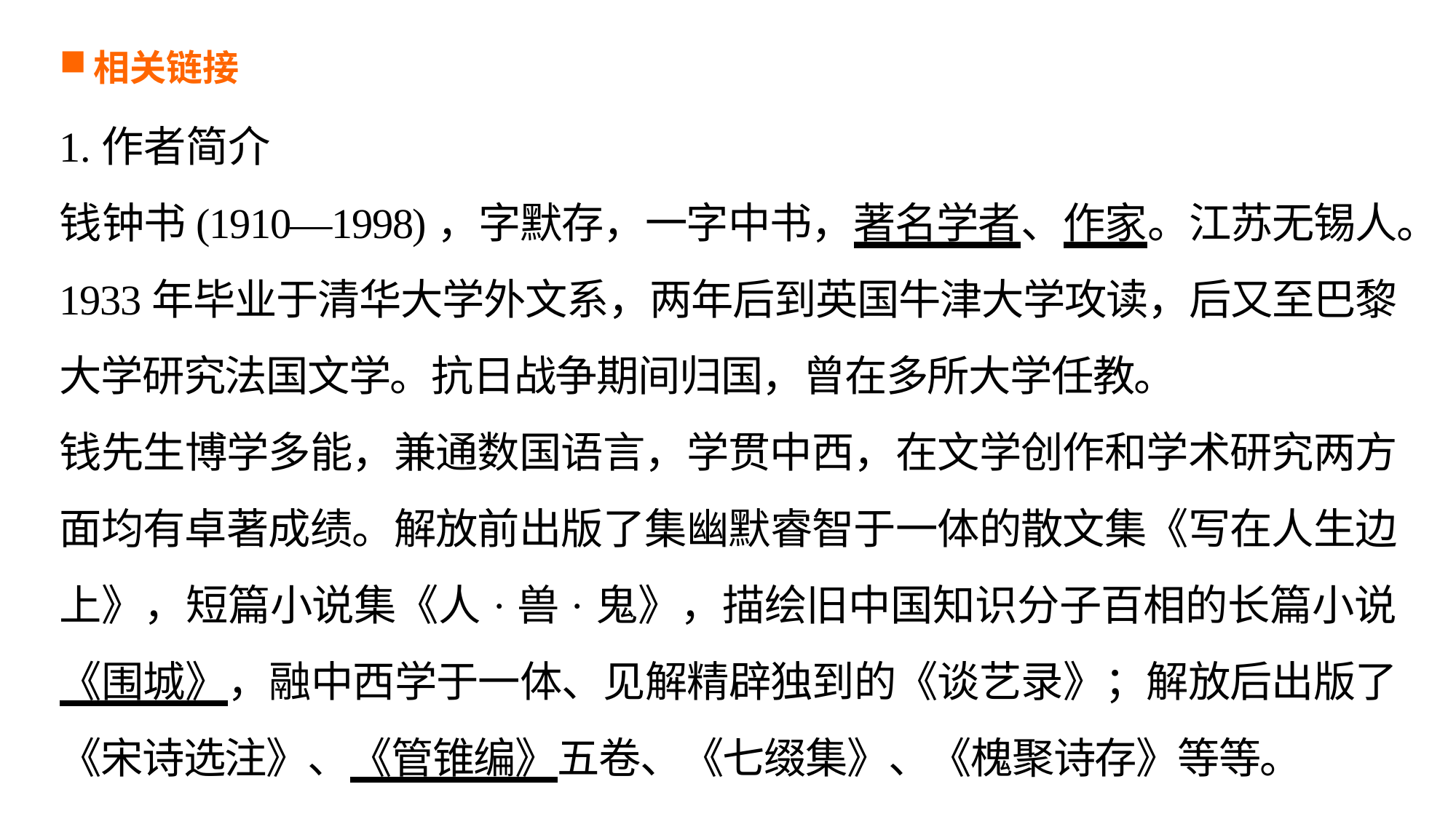

相关链接
1.作者简介
钱钟书(1910—1998)，字默存，一字中书，著名学者、作家。江苏无锡人。1933年毕业于清华大学外文系，两年后到英国牛津大学攻读，后又至巴黎大学研究法国文学。抗日战争期间归国，曾在多所大学任教。
钱先生博学多能，兼通数国语言，学贯中西，在文学创作和学术研究两方面均有卓著成绩。解放前出版了集幽默睿智于一体的散文集《写在人生边上》，短篇小说集《人·兽·鬼》，描绘旧中国知识分子百相的长篇小说《围城》，融中西学于一体、见解精辟独到的《谈艺录》；解放后出版了《宋诗选注》、《管锥编》五卷、《七缀集》、《槐聚诗存》等等。